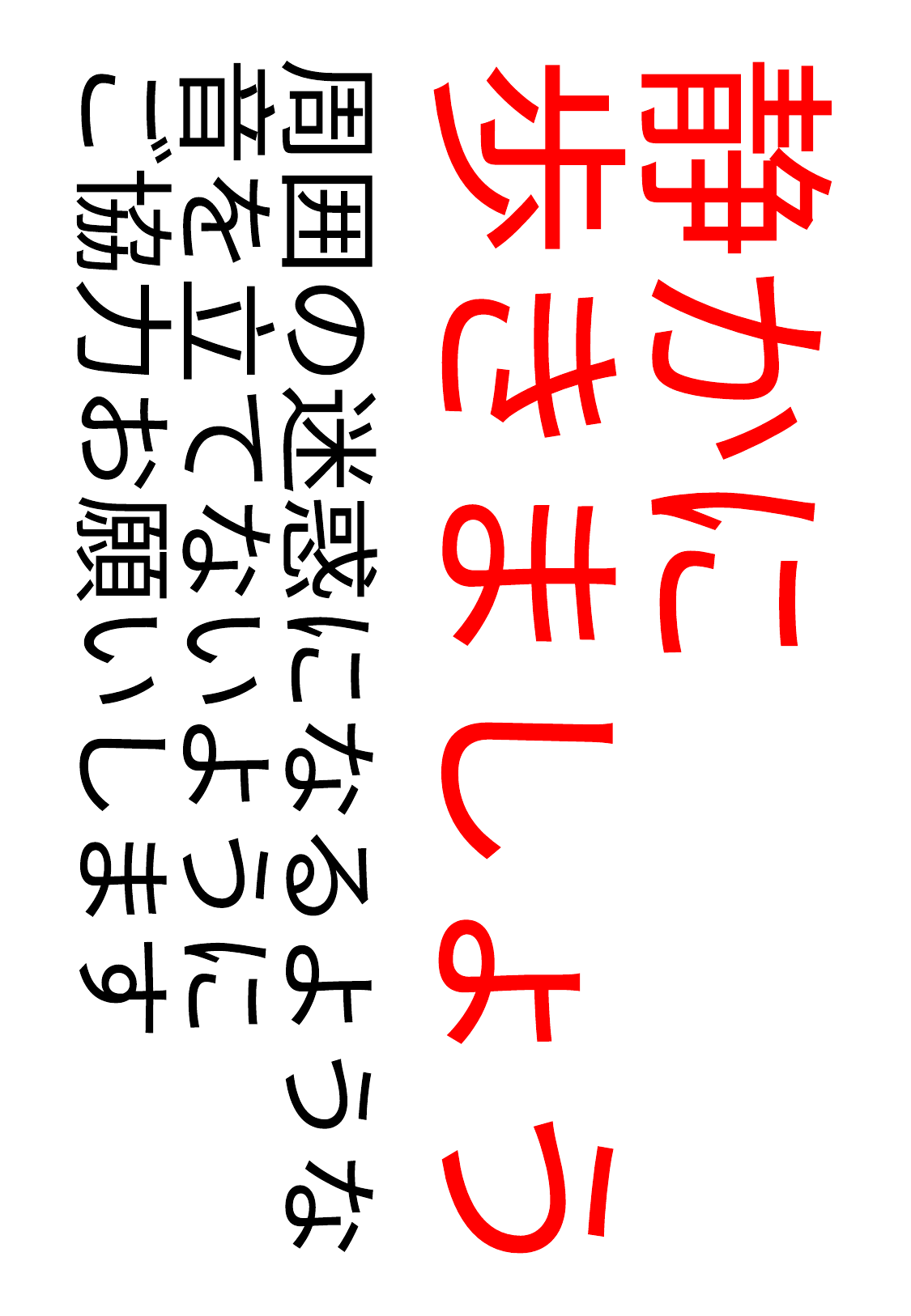

静かに
歩きましょう
周囲の迷惑になるような
音を立てないように
ご協力お願いします